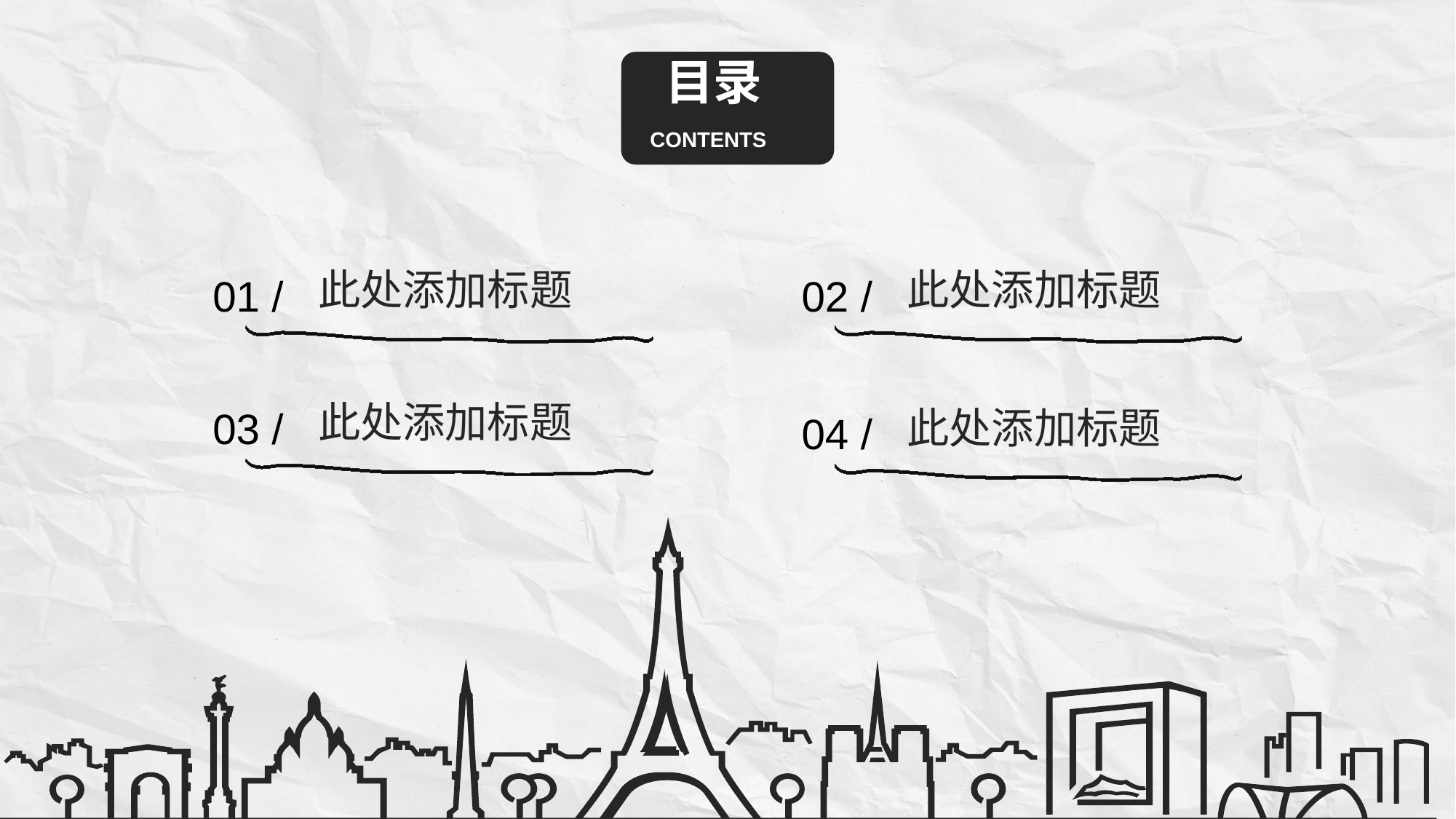

目录

CONTENTS
此处添加标题
此处添加标题
01 /
02 /

此处添加标题
此处添加标题
03 /
04 /